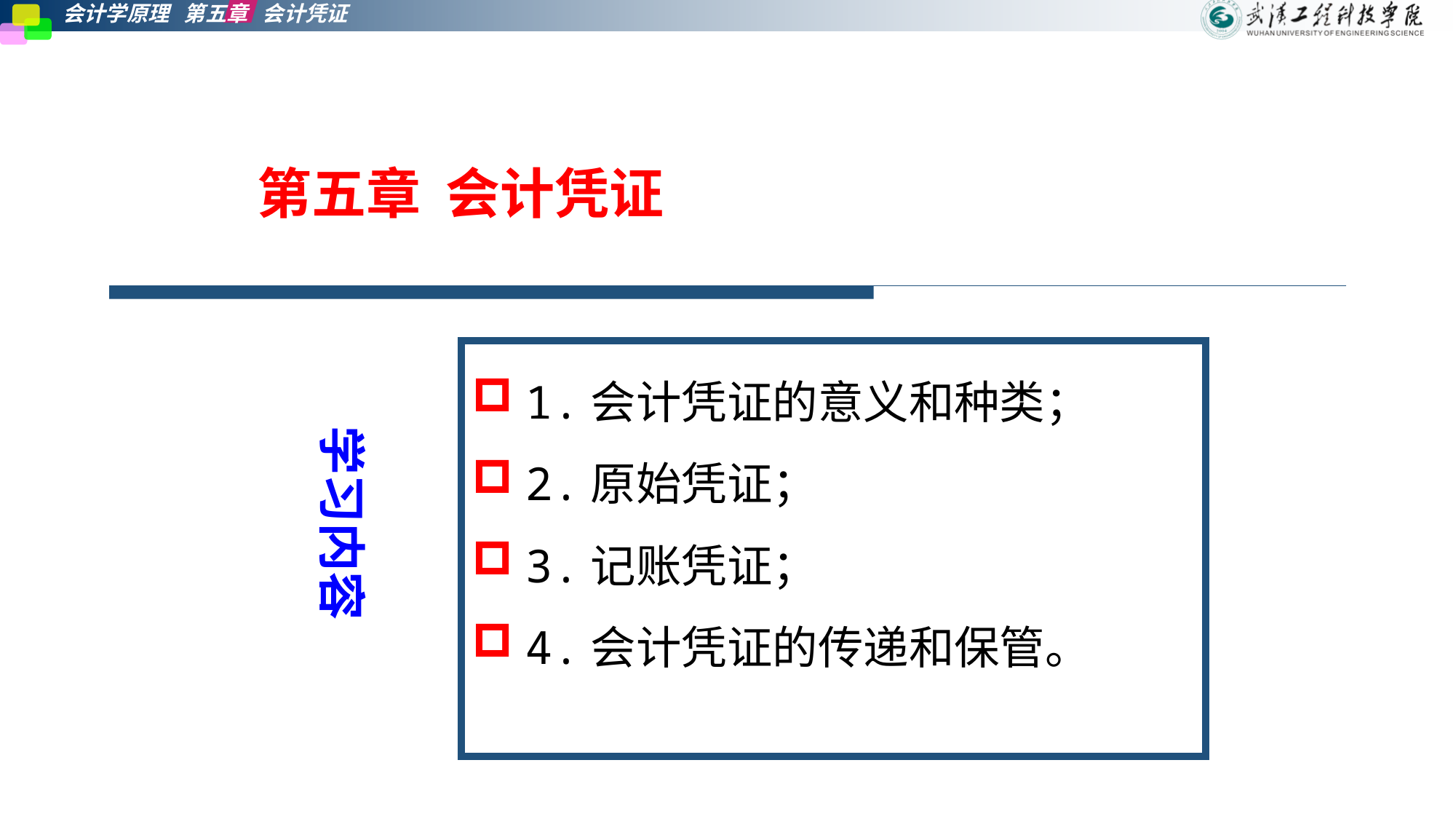

第五章  会计凭证
1.会计凭证的意义和种类；
2.原始凭证；
3.记账凭证；
4.会计凭证的传递和保管。

学习内容